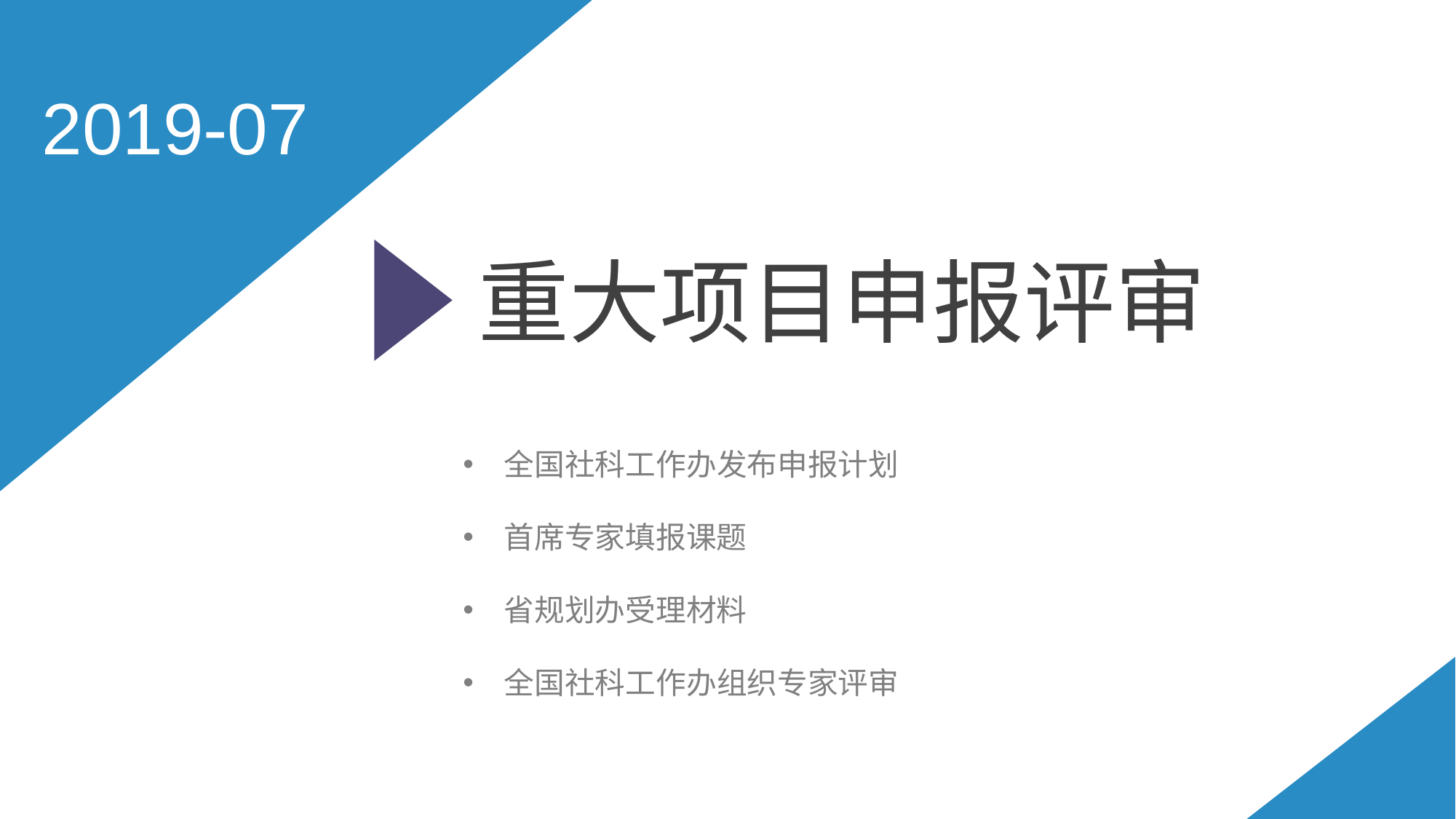

2019-07
重大项目申报评审

全国社科工作办发布申报计划
首席专家填报课题
省规划办受理材料
全国社科工作办组织专家评审